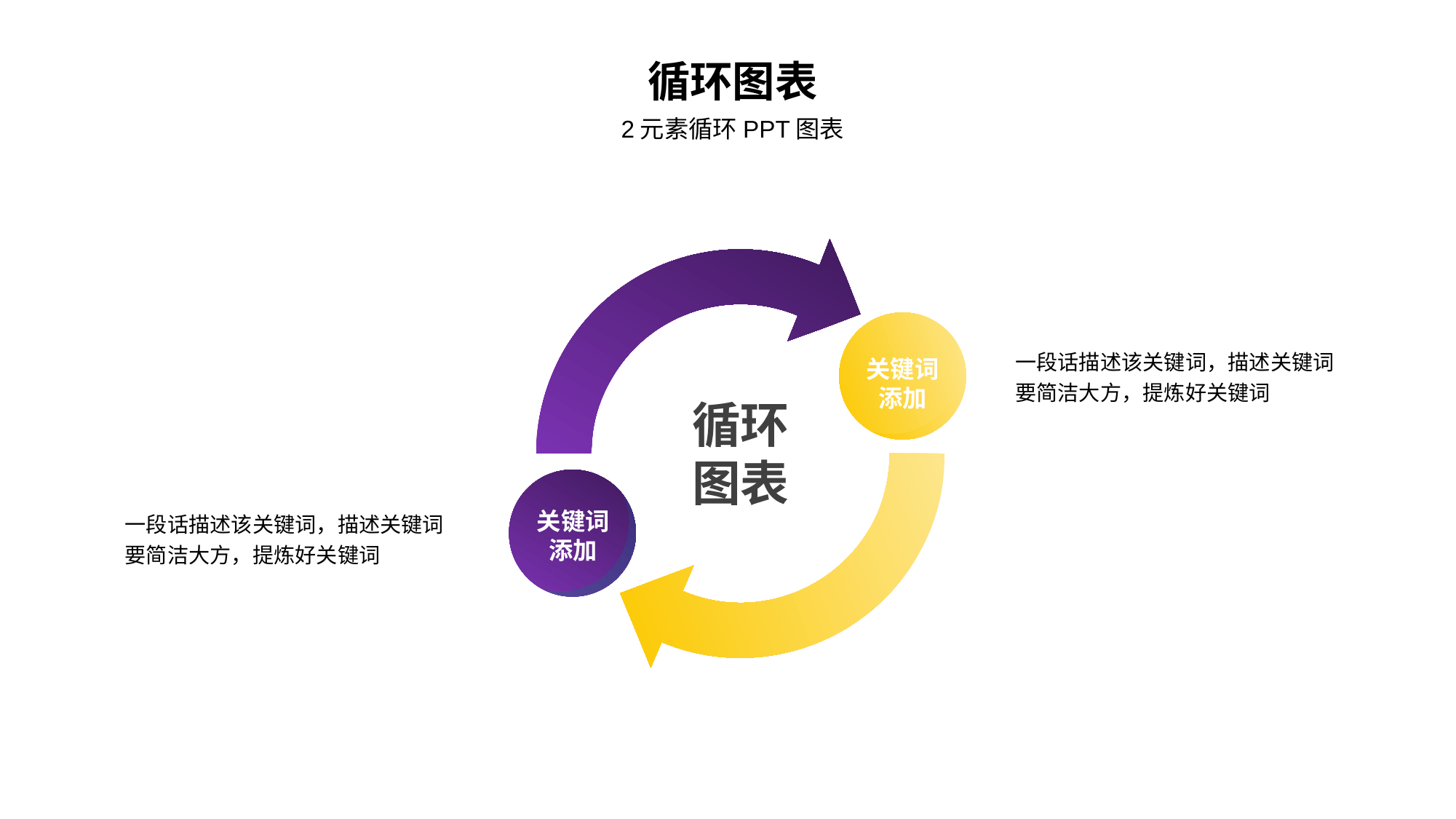

循环图表
2元素循环PPT图表

一段话描述该关键词，描述关键词要简洁大方，提炼好关键词
关键词
添加
循环
图表

一段话描述该关键词，描述关键词要简洁大方，提炼好关键词
关键词
添加